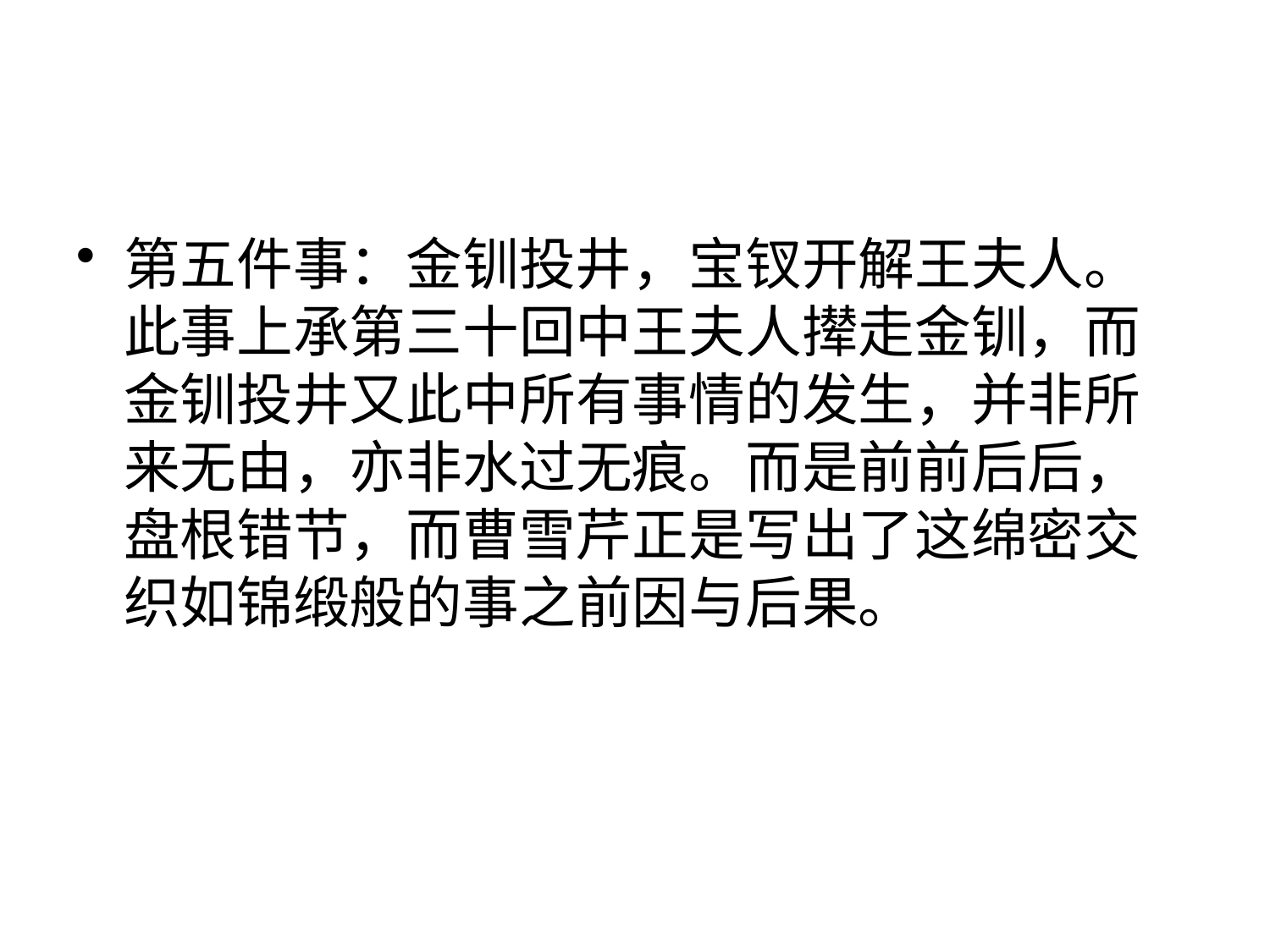

#
第五件事：金钏投井，宝钗开解王夫人。此事上承第三十回中王夫人撵走金钏，而金钏投井又此中所有事情的发生，并非所来无由，亦非水过无痕。而是前前后后，盘根错节，而曹雪芹正是写出了这绵密交织如锦缎般的事之前因与后果。